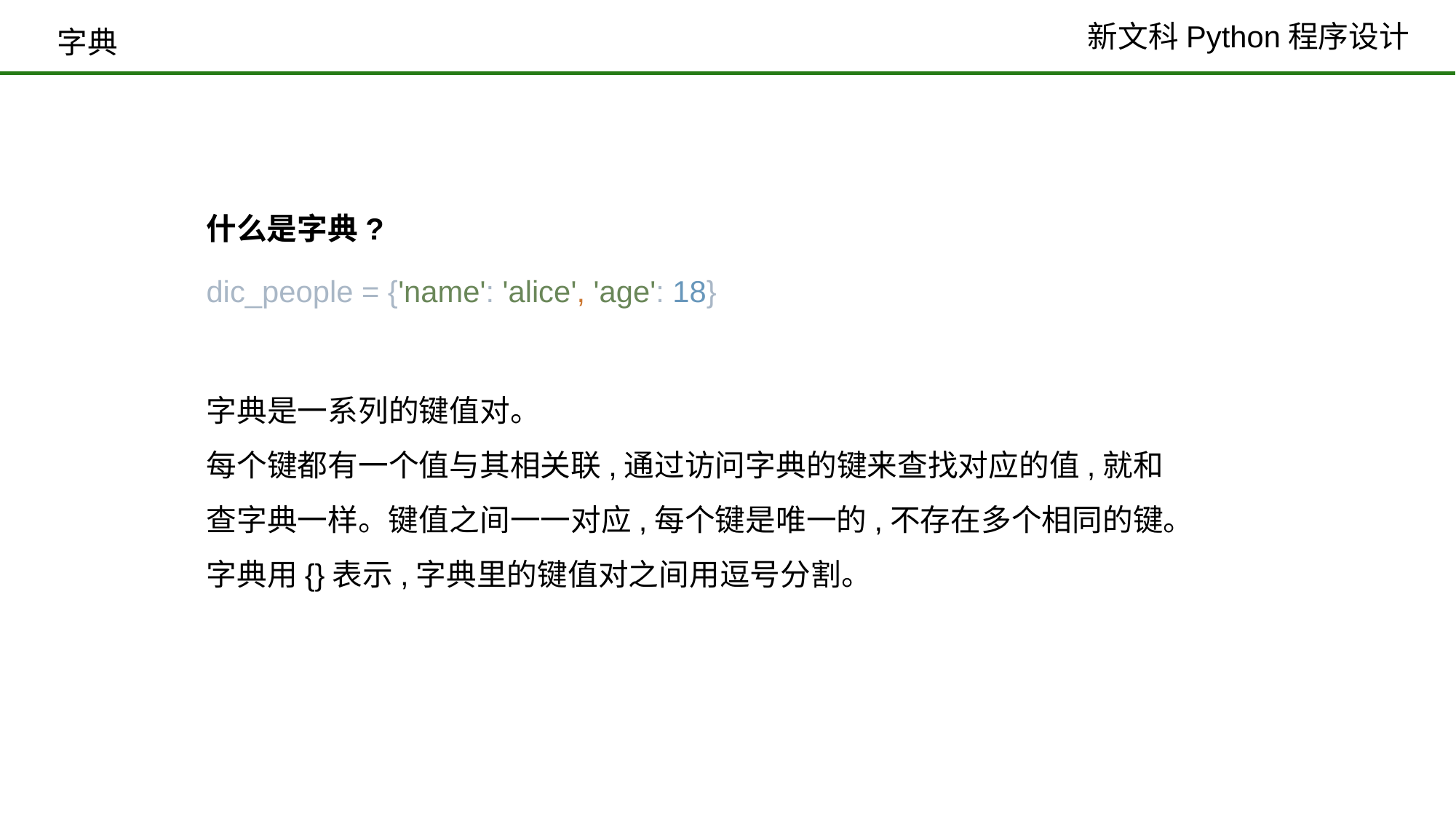

字典
什么是字典?
dic_people = {'name': 'alice', 'age': 18}
字典是一系列的键值对。
每个键都有一个值与其相关联,通过访问字典的键来查找对应的值,就和查字典一样。键值之间一一对应,每个键是唯一的,不存在多个相同的键。
字典用{}表示,字典里的键值对之间用逗号分割。